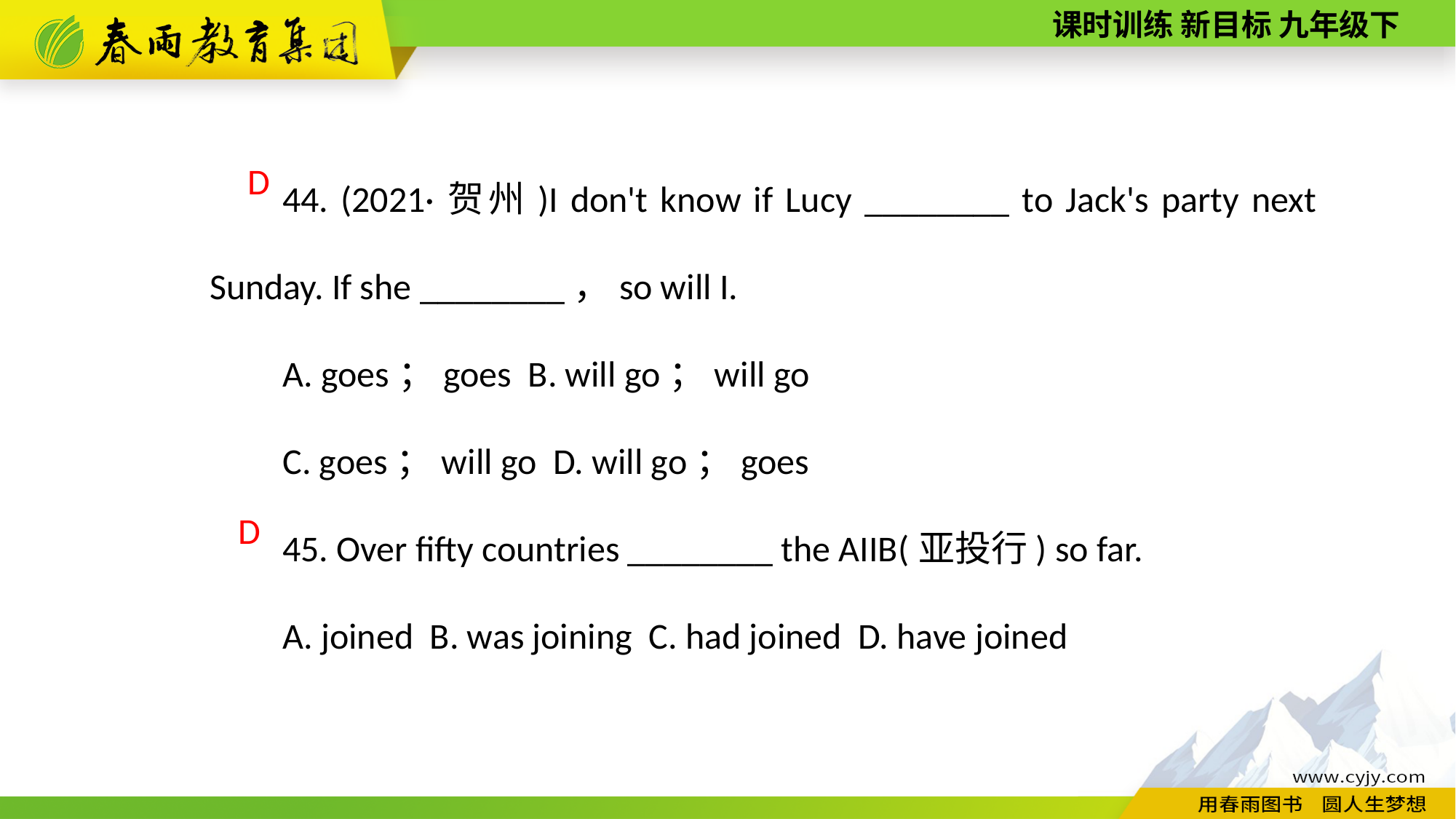

44. (2021·贺州)I don't know if Lucy ________ to Jack's party next Sunday. If she ________，so will I.
A. goes；goes  B. will go；will go
C. goes；will go  D. will go；goes
45. Over fifty countries ________ the AIIB(亚投行) so far.
A. joined  B. was joining  C. had joined  D. have joined
D
D